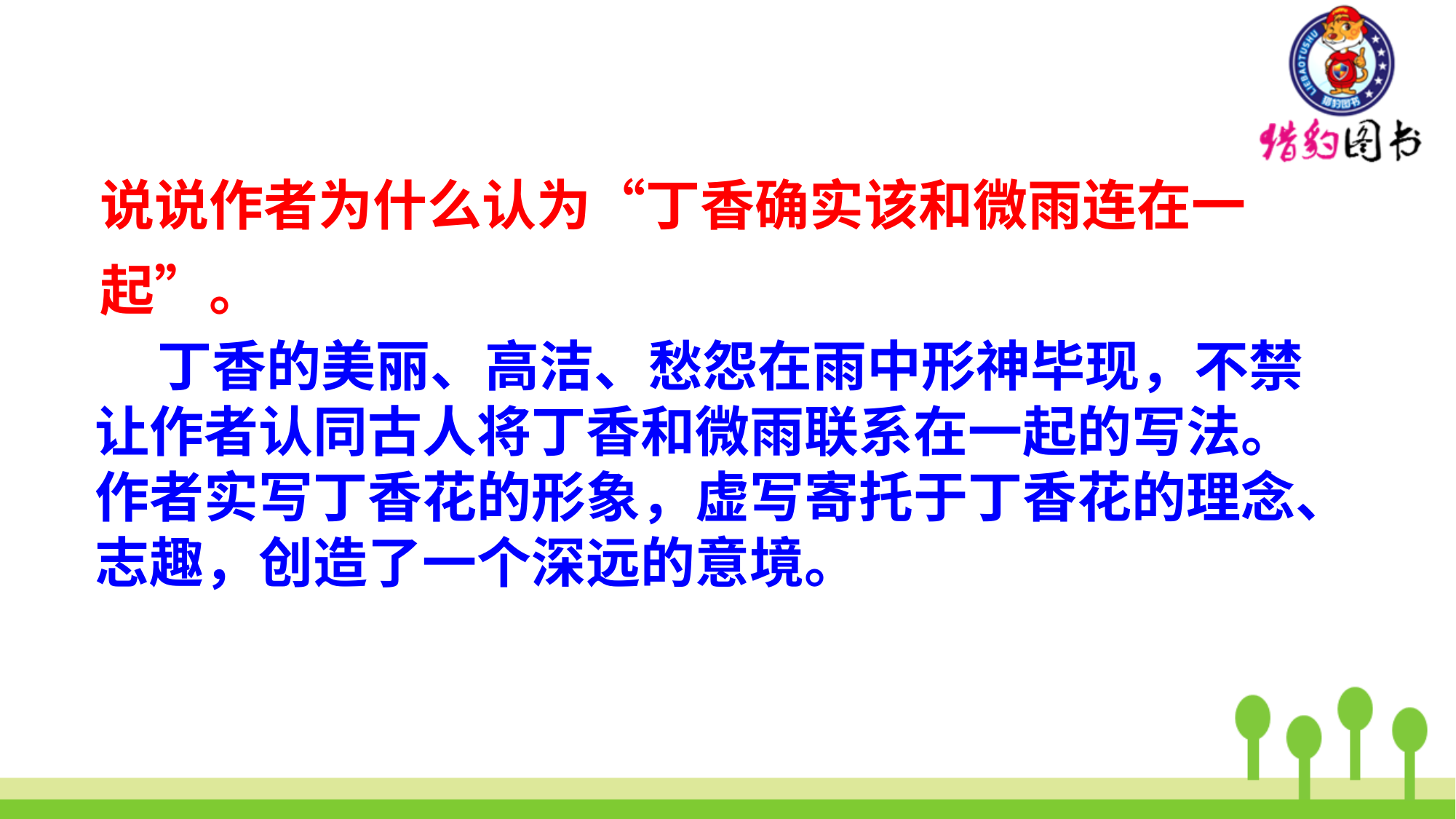

说说作者为什么认为“丁香确实该和微雨连在一起”。
    丁香的美丽、高洁、愁怨在雨中形神毕现，不禁让作者认同古人将丁香和微雨联系在一起的写法。作者实写丁香花的形象，虚写寄托于丁香花的理念、志趣，创造了一个深远的意境。